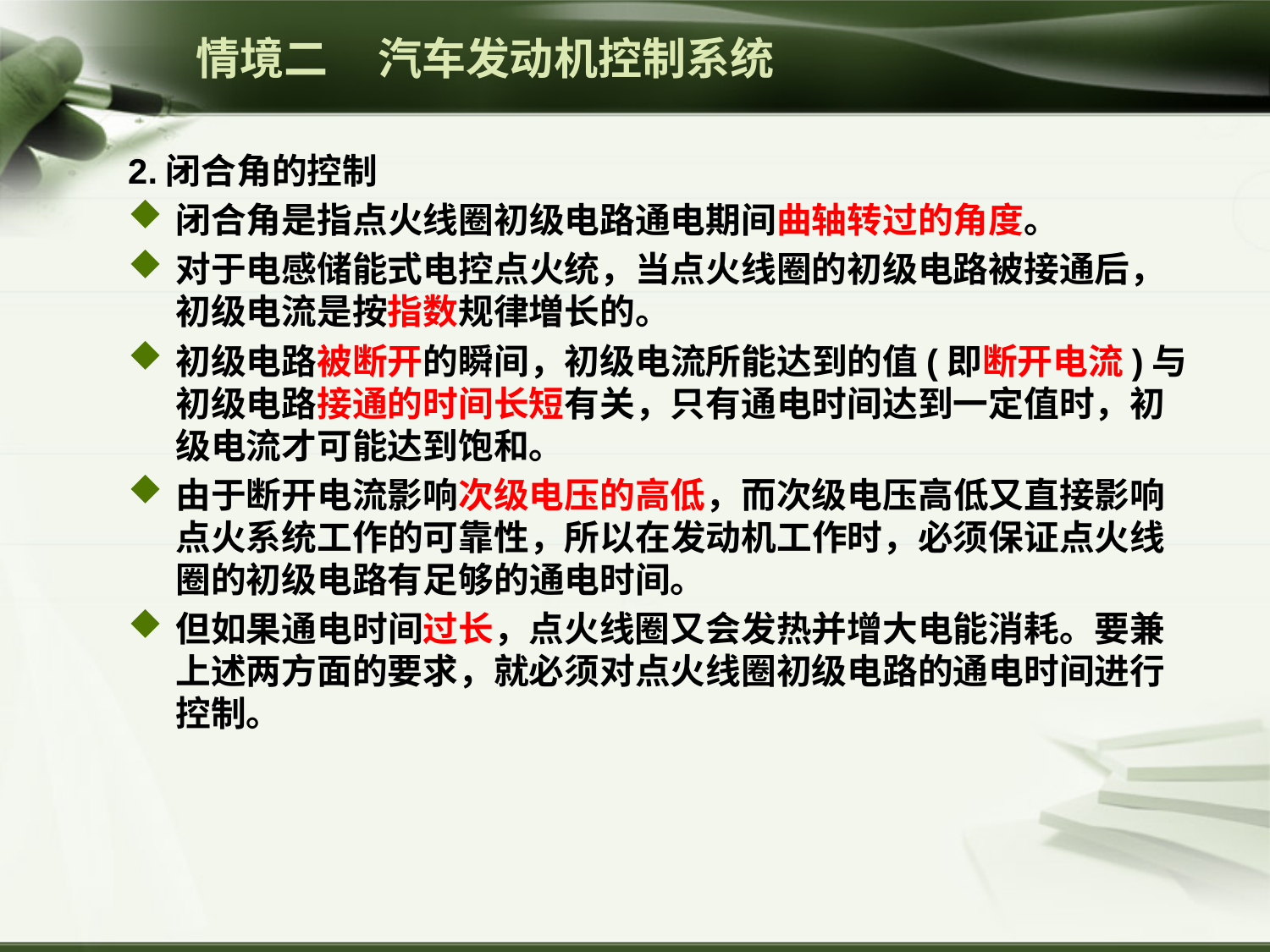

情境二     汽车发动机控制系统
2.闭合角的控制
闭合角是指点火线圈初级电路通电期间曲轴转过的角度。
对于电感储能式电控点火统，当点火线圈的初级电路被接通后，初级电流是按指数规律増长的。
初级电路被断开的瞬间，初级电流所能达到的值(即断开电流)与初级电路接通的时间长短有关，只有通电时间达到一定值时，初级电流才可能达到饱和。
由于断开电流影响次级电压的高低，而次级电压高低又直接影响点火系统工作的可靠性，所以在发动机工作时，必须保证点火线圈的初级电路有足够的通电时间。
但如果通电时间过长，点火线圈又会发热并增大电能消耗。要兼上述两方面的要求，就必须对点火线圈初级电路的通电时间进行控制。